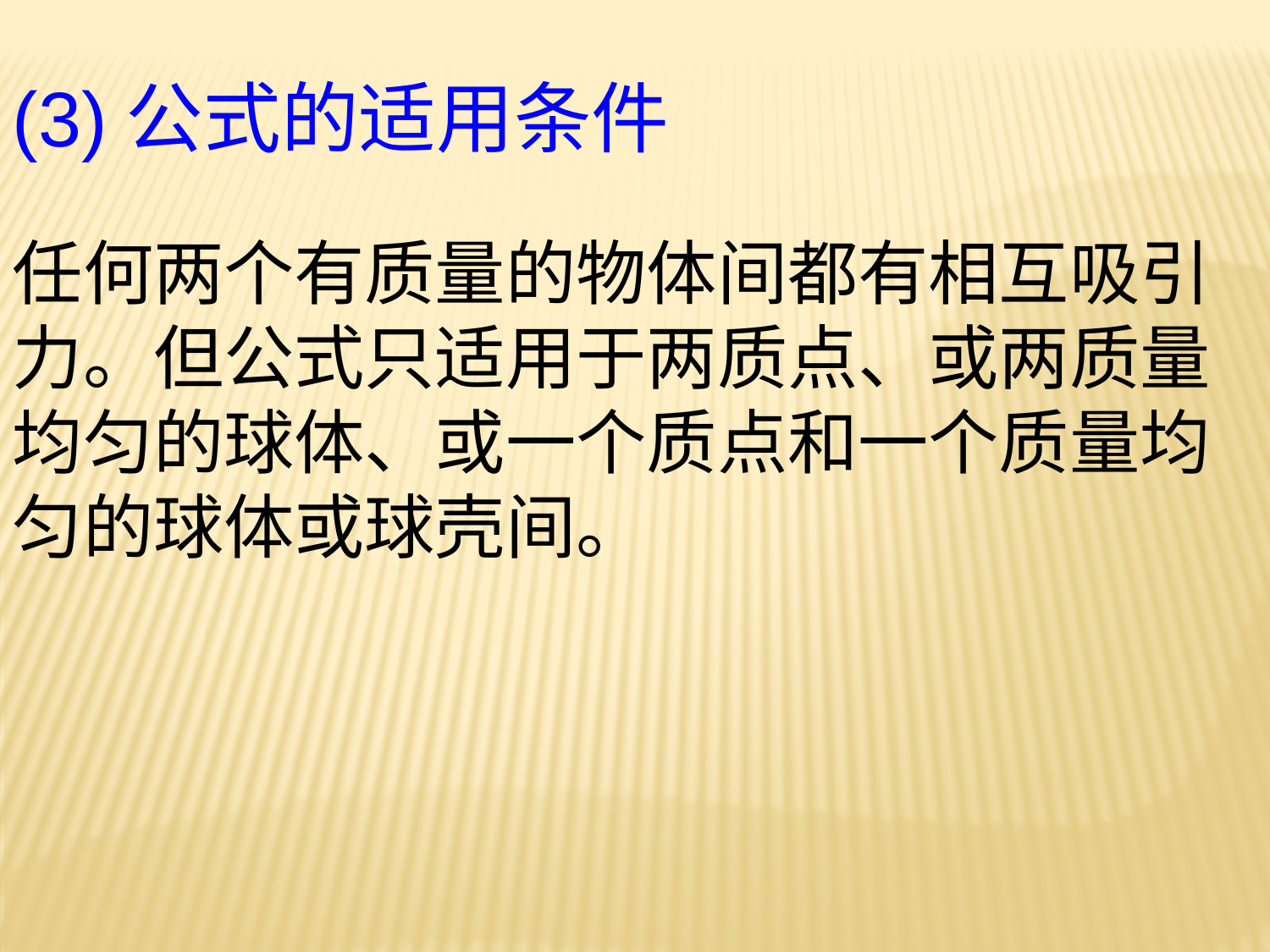

(3)公式的适用条件
任何两个有质量的物体间都有相互吸引力。但公式只适用于两质点、或两质量均匀的球体、或一个质点和一个质量均匀的球体或球壳间。